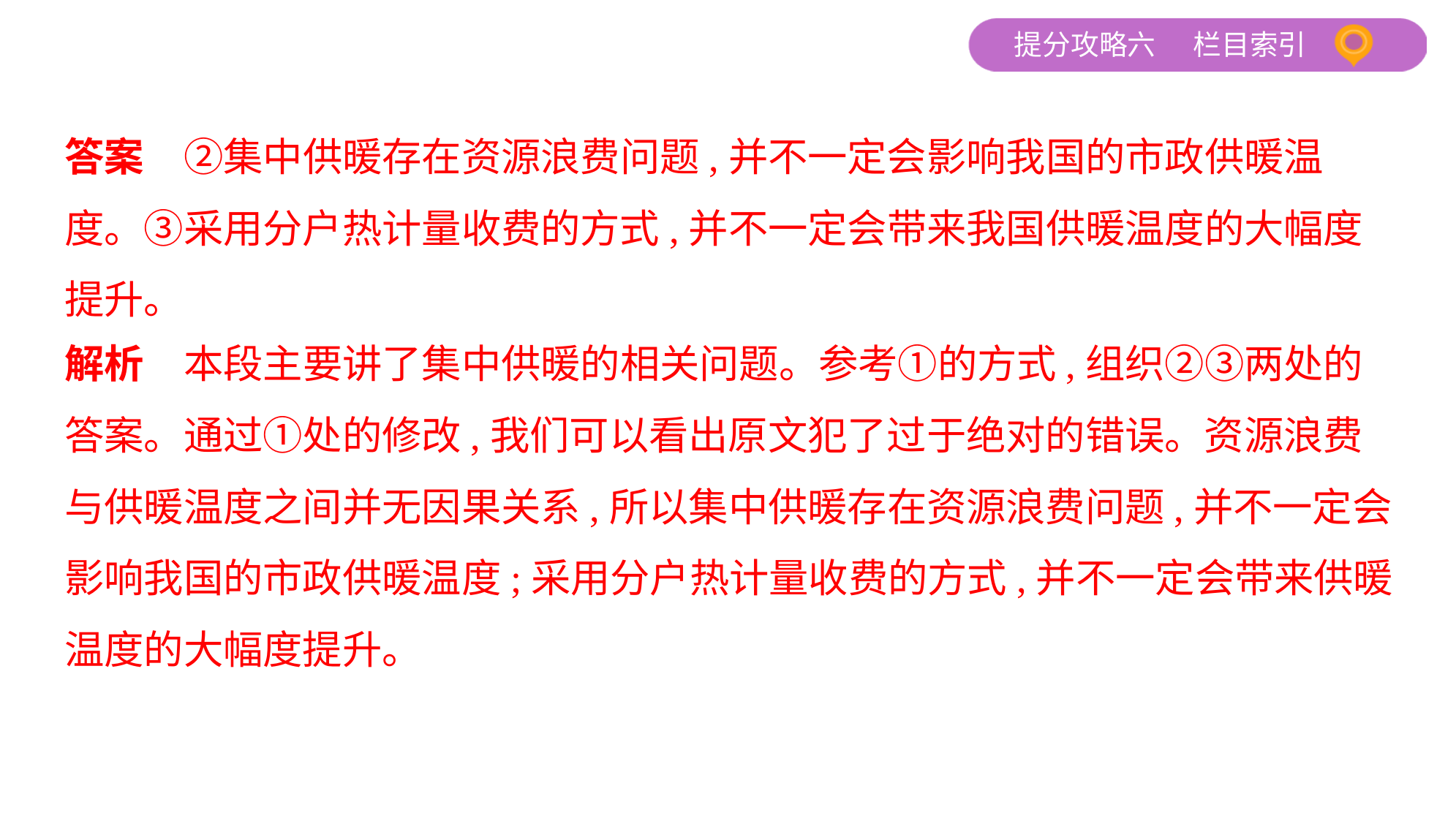

答案　②集中供暖存在资源浪费问题,并不一定会影响我国的市政供暖温
度。③采用分户热计量收费的方式,并不一定会带来我国供暖温度的大幅度
提升。
解析　本段主要讲了集中供暖的相关问题。参考①的方式,组织②③两处的
答案。通过①处的修改,我们可以看出原文犯了过于绝对的错误。资源浪费
与供暖温度之间并无因果关系,所以集中供暖存在资源浪费问题,并不一定会
影响我国的市政供暖温度;采用分户热计量收费的方式,并不一定会带来供暖
温度的大幅度提升。